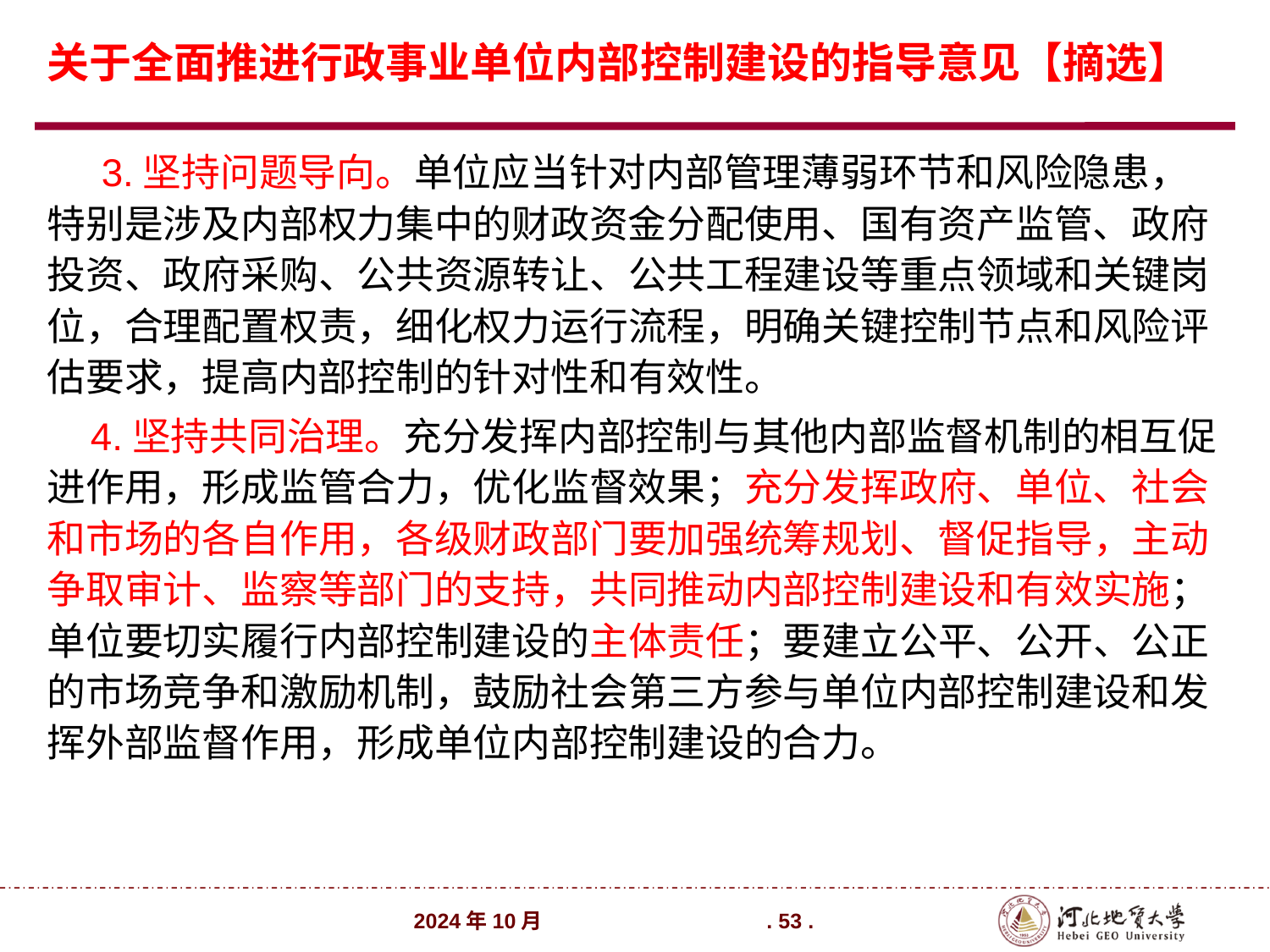

# 关于全面推进行政事业单位内部控制建设的指导意见【摘选】
     3.坚持问题导向。单位应当针对内部管理薄弱环节和风险隐患，特别是涉及内部权力集中的财政资金分配使用、国有资产监管、政府投资、政府采购、公共资源转让、公共工程建设等重点领域和关键岗位，合理配置权责，细化权力运行流程，明确关键控制节点和风险评估要求，提高内部控制的针对性和有效性。
    4.坚持共同治理。充分发挥内部控制与其他内部监督机制的相互促进作用，形成监管合力，优化监督效果；充分发挥政府、单位、社会和市场的各自作用，各级财政部门要加强统筹规划、督促指导，主动争取审计、监察等部门的支持，共同推动内部控制建设和有效实施；单位要切实履行内部控制建设的主体责任；要建立公平、公开、公正的市场竞争和激励机制，鼓励社会第三方参与单位内部控制建设和发挥外部监督作用，形成单位内部控制建设的合力。

2024年10月                                             . 53 .